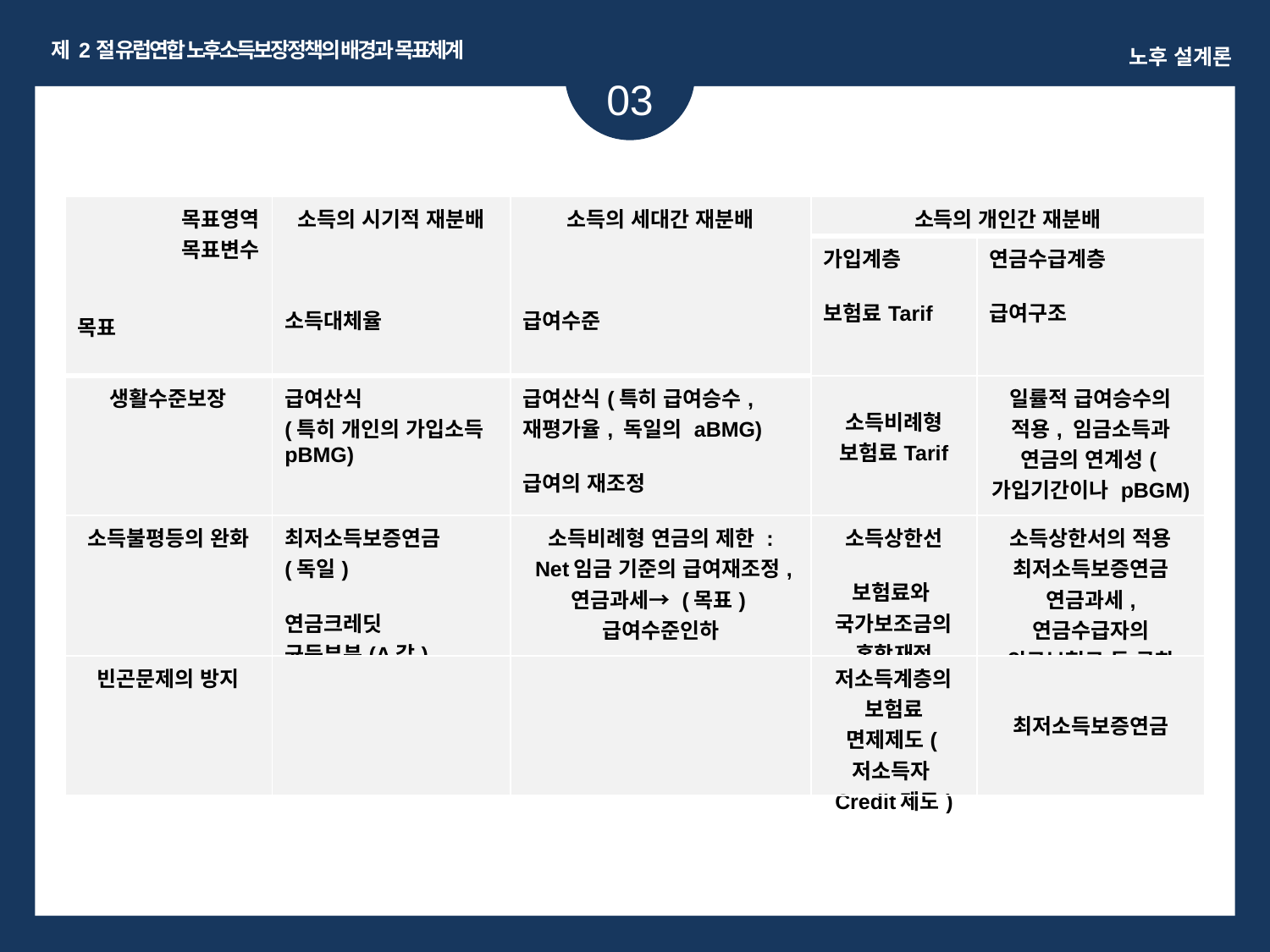

제 2절 유럽연합 노후소득보장정책의 배경과 목표체계
노후 설계론
03
ㅏㅏ
| 목표영역 목표변수 목표 | 소득의 시기적 재분배 소득대체율 | 소득의 세대간 재분배 급여수준 | 소득의 개인간 재분배 |  |
| --- | --- | --- | --- | --- |
|  |  |  | 가입계층 보험료Tarif | 연금수급계층 급여구조 |
| 생활수준보장 | 급여산식 (특히 개인의 가입소득 pBMG) | 급여산식(특히 급여승수, 재평가율, 독일의 aBMG) 급여의 재조정 | 소득비례형 보험료Tarif | 일률적 급여승수의 적용, 임금소득과 연금의 연계성(가입기간이나 pBGM) |
| 소득불평등의 완화 | 최저소득보증연금 (독일) 연금크레딧 균등부분(A값) | 소득비례형 연금의 제한 : Net임금 기준의 급여재조정, 연금과세→ (목표)급여수준인하 | 소득상한선 보험료와 국가보조금의 혼합재정 | 소득상한서의 적용 최저소득보증연금 연금과세, 연금수급자의 의료보험료 등 급화 |
| 빈곤문제의 방지 |  |  | 저소득계층의 보험료 면제제도(저소득자 Credit제도) | 최저소득보증연금 |